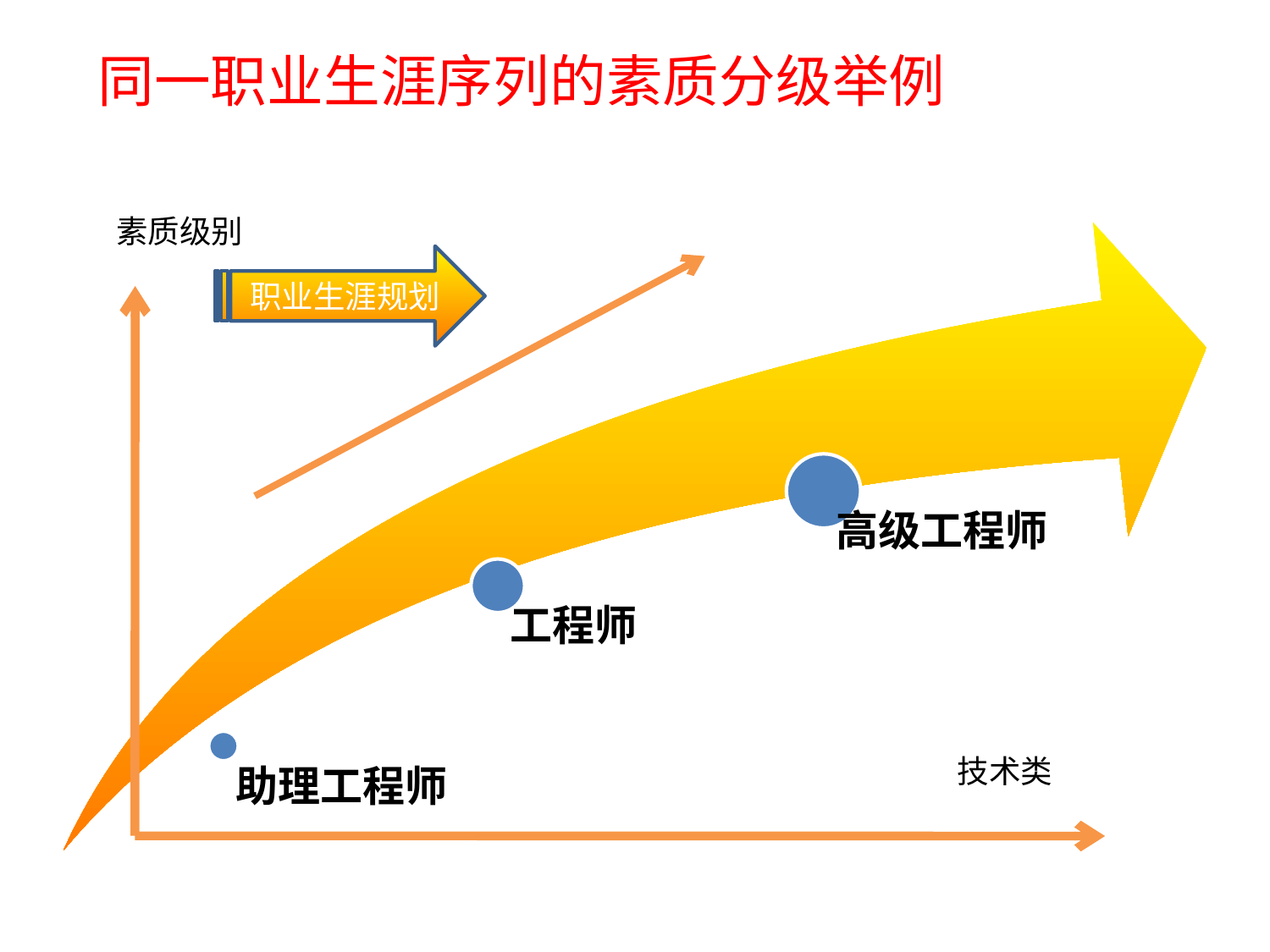

# 同一职业生涯序列的素质分级举例
素质级别
助理工程师
工程师
高级工程师
职业生涯规划
技术类